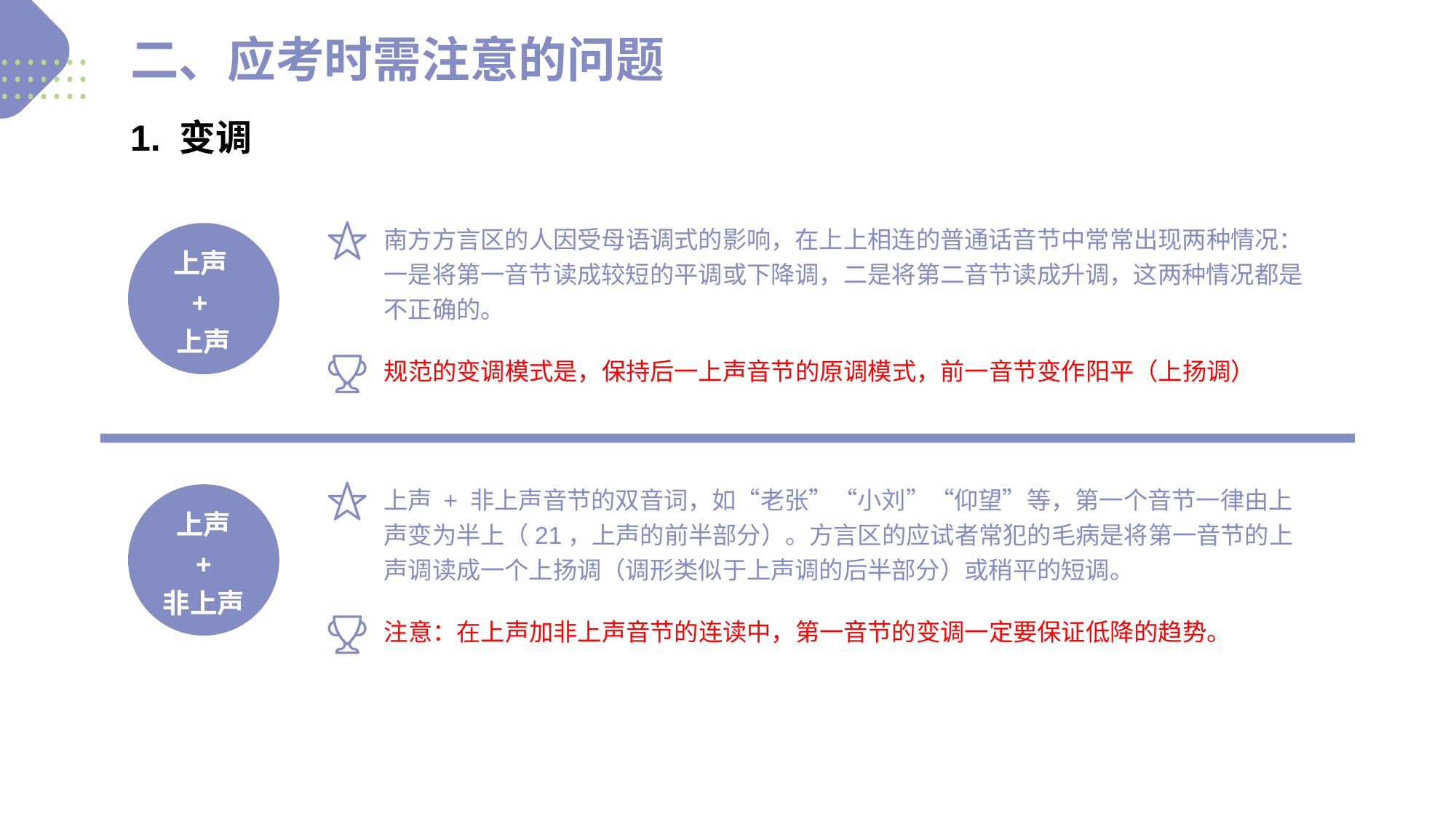

二、应考时需注意的问题

1. 变调
南方方言区的人因受母语调式的影响，在上上相连的普通话音节中常常出现两种情况：一是将第一音节读成较短的平调或下降调，二是将第二音节读成升调，这两种情况都是不正确的。

上声
+
上声
规范的变调模式是，保持后一上声音节的原调模式，前一音节变作阳平（上扬调）

上声 + 非上声音节的双音词，如“老张”“小刘”“仰望”等，第一个音节一律由上声变为半上（21，上声的前半部分）。方言区的应试者常犯的毛病是将第一音节的上声调读成一个上扬调（调形类似于上声调的后半部分）或稍平的短调。

上声
 +
非上声
注意：在上声加非上声音节的连读中，第一音节的变调一定要保证低降的趋势。